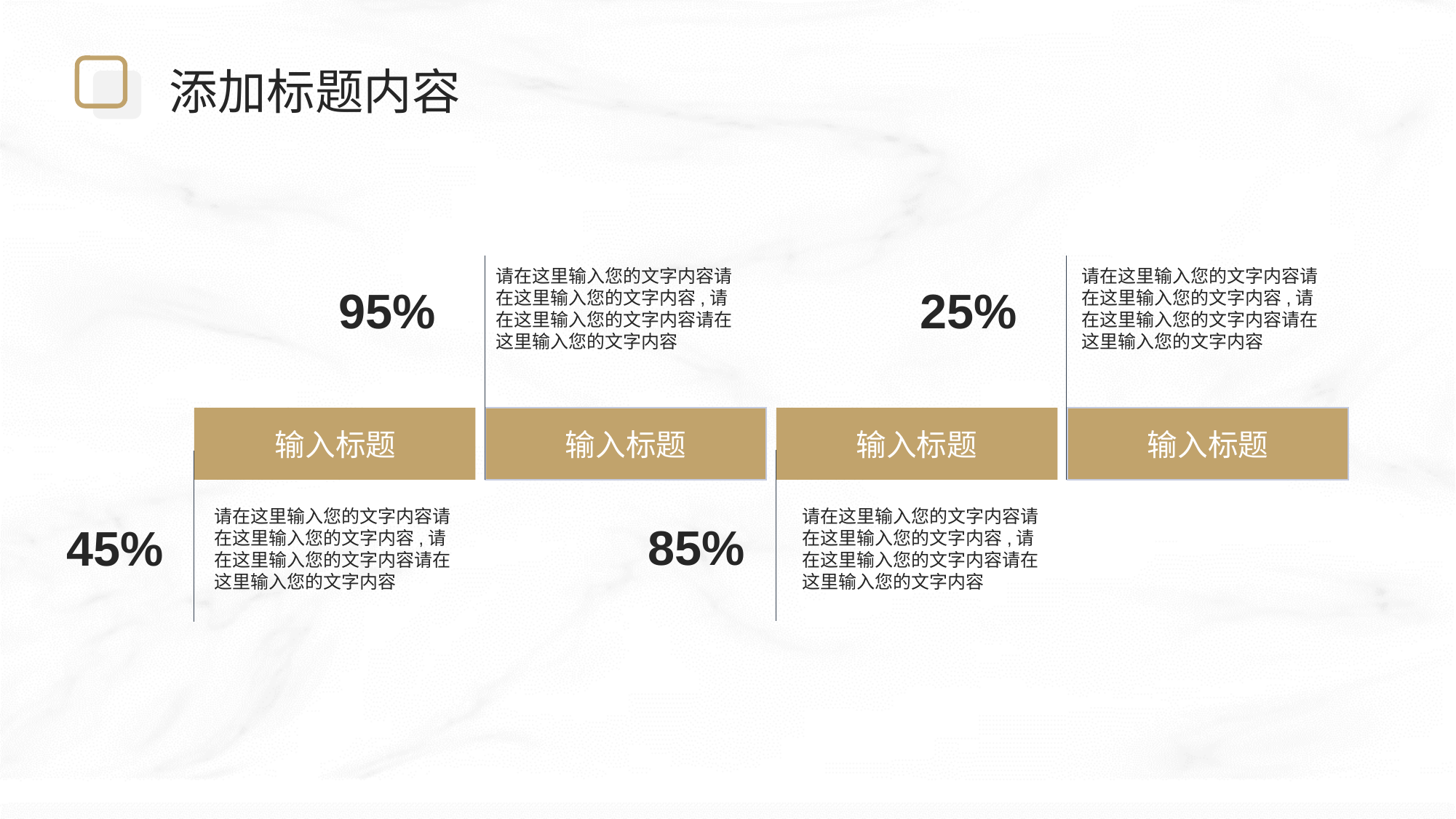

添加标题内容

请在这里输入您的文字内容请在这里输入您的文字内容,请在这里输入您的文字内容请在这里输入您的文字内容
请在这里输入您的文字内容请在这里输入您的文字内容,请在这里输入您的文字内容请在这里输入您的文字内容
95%
25%

输入标题
输入标题
输入标题
输入标题
请在这里输入您的文字内容请在这里输入您的文字内容,请在这里输入您的文字内容请在这里输入您的文字内容

请在这里输入您的文字内容请在这里输入您的文字内容,请在这里输入您的文字内容请在这里输入您的文字内容
85%
45%